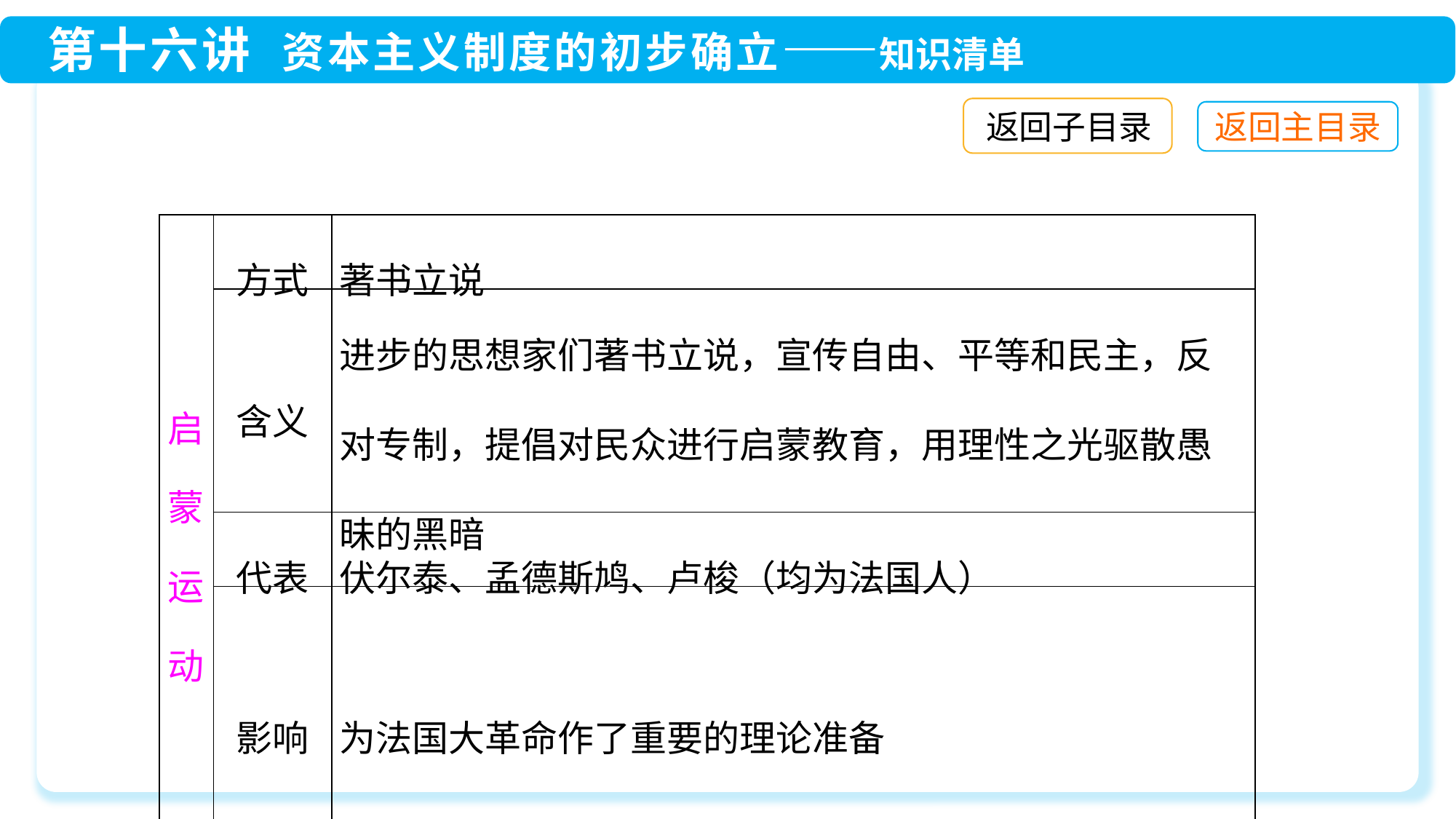

返回子目录
| 启蒙运动 | 方式 | 著书立说 |
| --- | --- | --- |
|  | 含义 | 进步的思想家们著书立说，宣传自由、平等和民主，反对专制，提倡对民众进行启蒙教育，用理性之光驱散愚昧的黑暗 |
|  | 代表 | 伏尔泰、孟德斯鸠、卢梭（均为法国人） |
|  | 影响 | 为法国大革命作了重要的理论准备 |